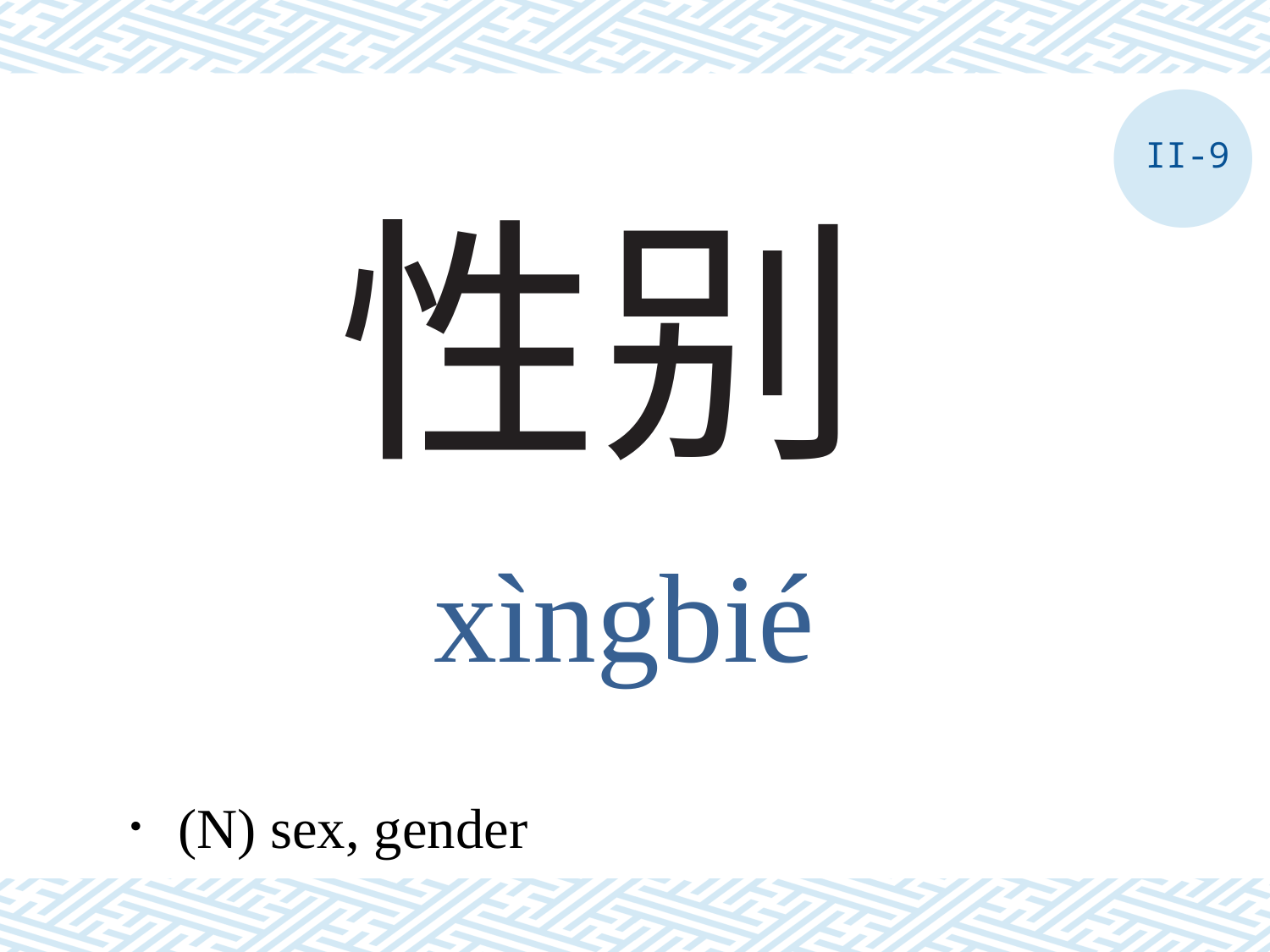

II-9

# 性别
xìngbié
．(N) sex, gender